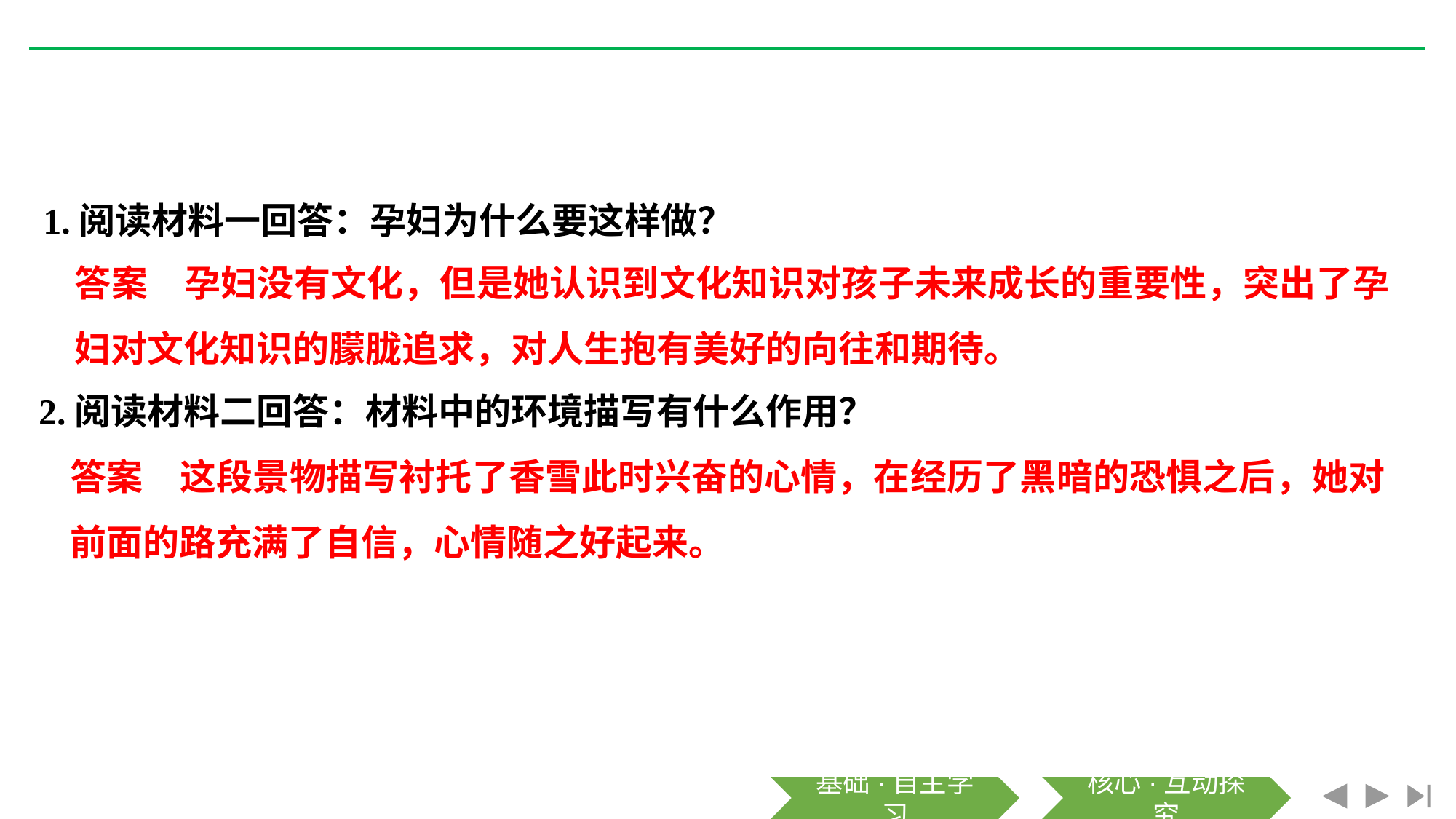

1.阅读材料一回答：孕妇为什么要这样做？
答案　孕妇没有文化，但是她认识到文化知识对孩子未来成长的重要性，突出了孕妇对文化知识的朦胧追求，对人生抱有美好的向往和期待。
2.阅读材料二回答：材料中的环境描写有什么作用？
答案　这段景物描写衬托了香雪此时兴奋的心情，在经历了黑暗的恐惧之后，她对前面的路充满了自信，心情随之好起来。